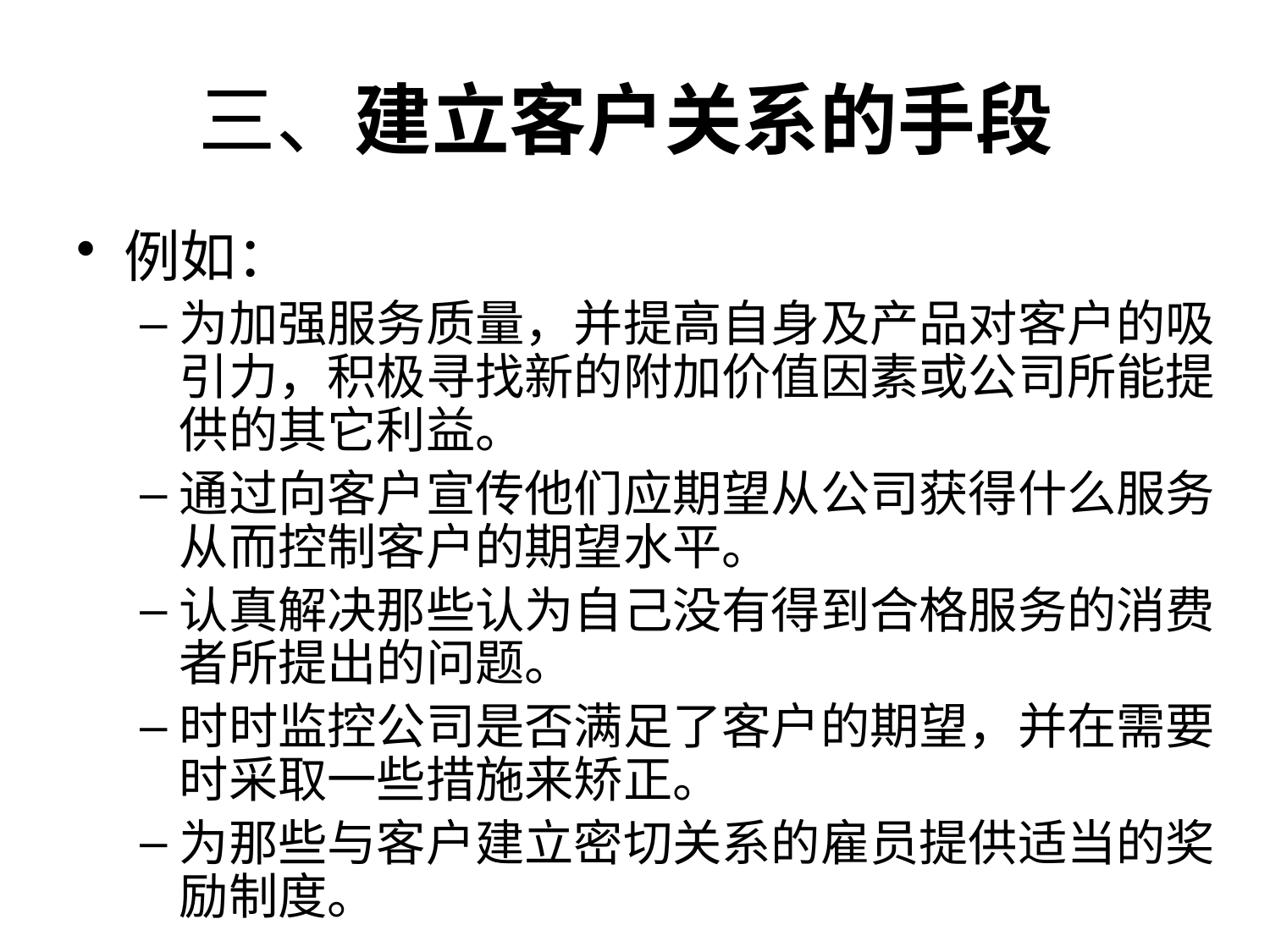

# 三、建立客户关系的手段
例如：
为加强服务质量，并提高自身及产品对客户的吸引力，积极寻找新的附加价值因素或公司所能提供的其它利益。
通过向客户宣传他们应期望从公司获得什么服务从而控制客户的期望水平。
认真解决那些认为自己没有得到合格服务的消费者所提出的问题。
时时监控公司是否满足了客户的期望，并在需要时采取一些措施来矫正。
为那些与客户建立密切关系的雇员提供适当的奖励制度。